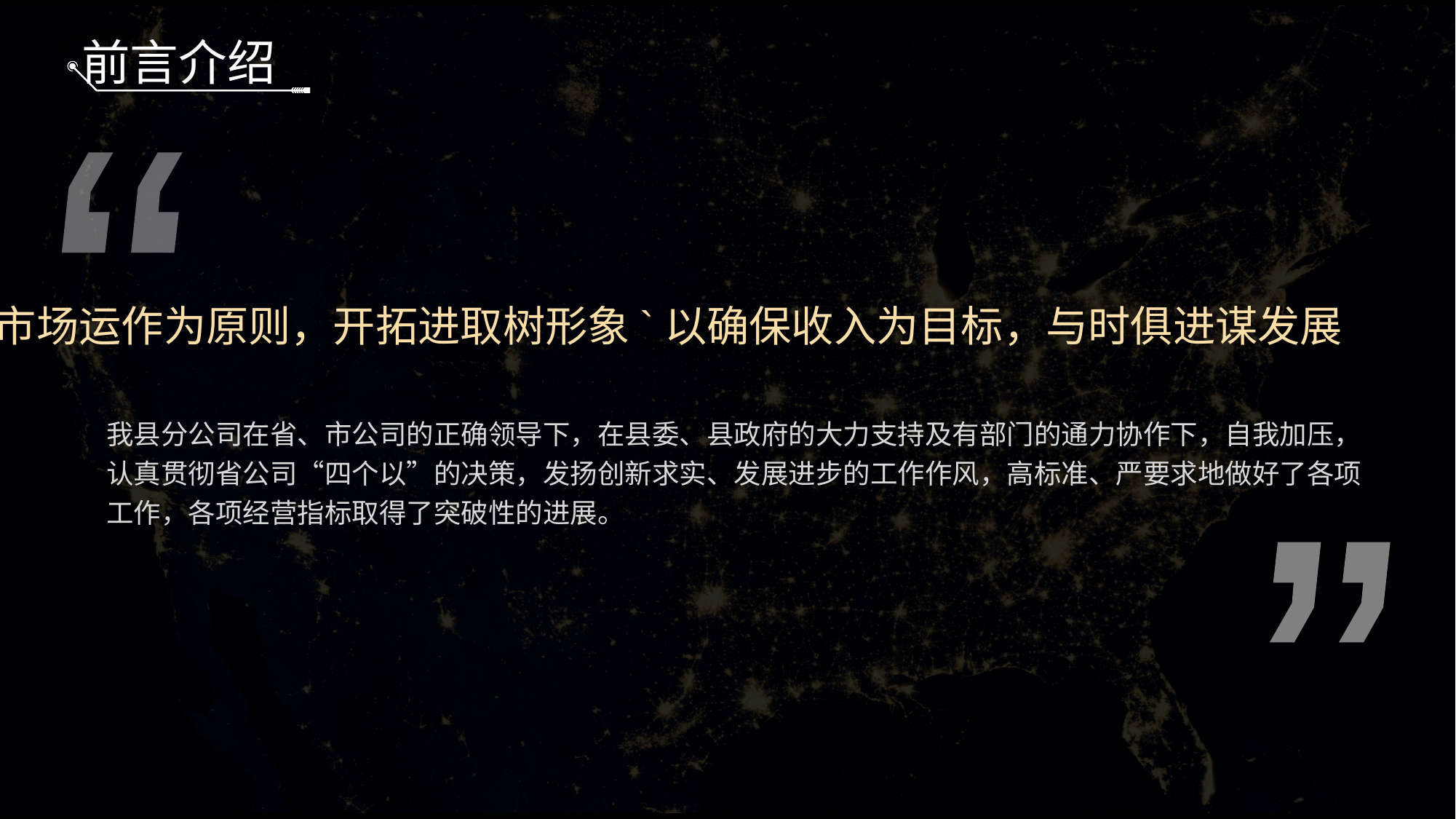

前言介绍

以市场运作为原则，开拓进取树形象`以确保收入为目标，与时俱进谋发展
我县分公司在省、市公司的正确领导下，在县委、县政府的大力支持及有部门的通力协作下，自我加压，
认真贯彻省公司“四个以”的决策，发扬创新求实、发展进步的工作作风，高标准、严要求地做好了各项
工作，各项经营指标取得了突破性的进展。